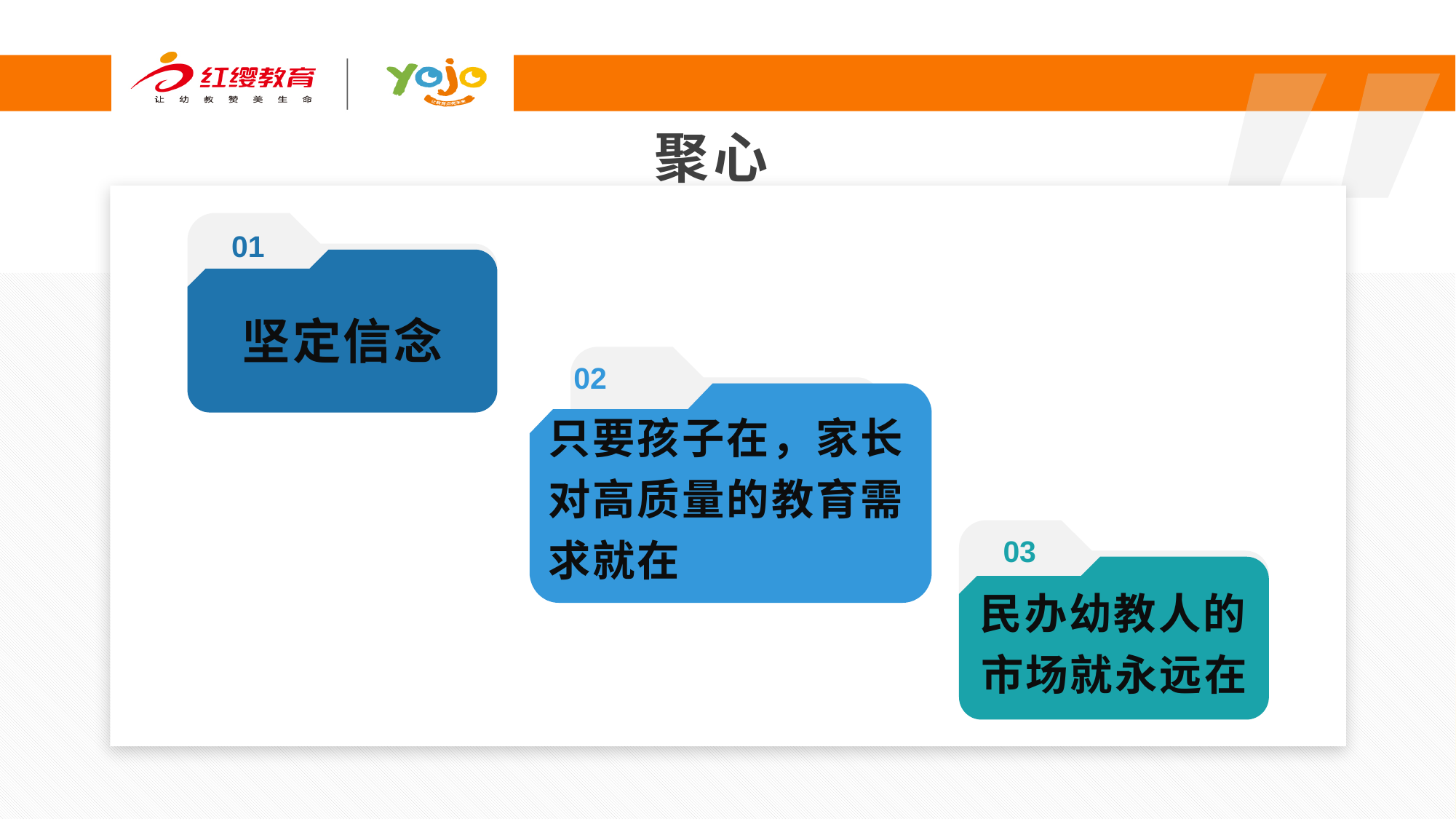

聚心

01

坚定信念

02

只要孩子在，家长对高质量的教育需求就在

03

民办幼教人的市场就永远在